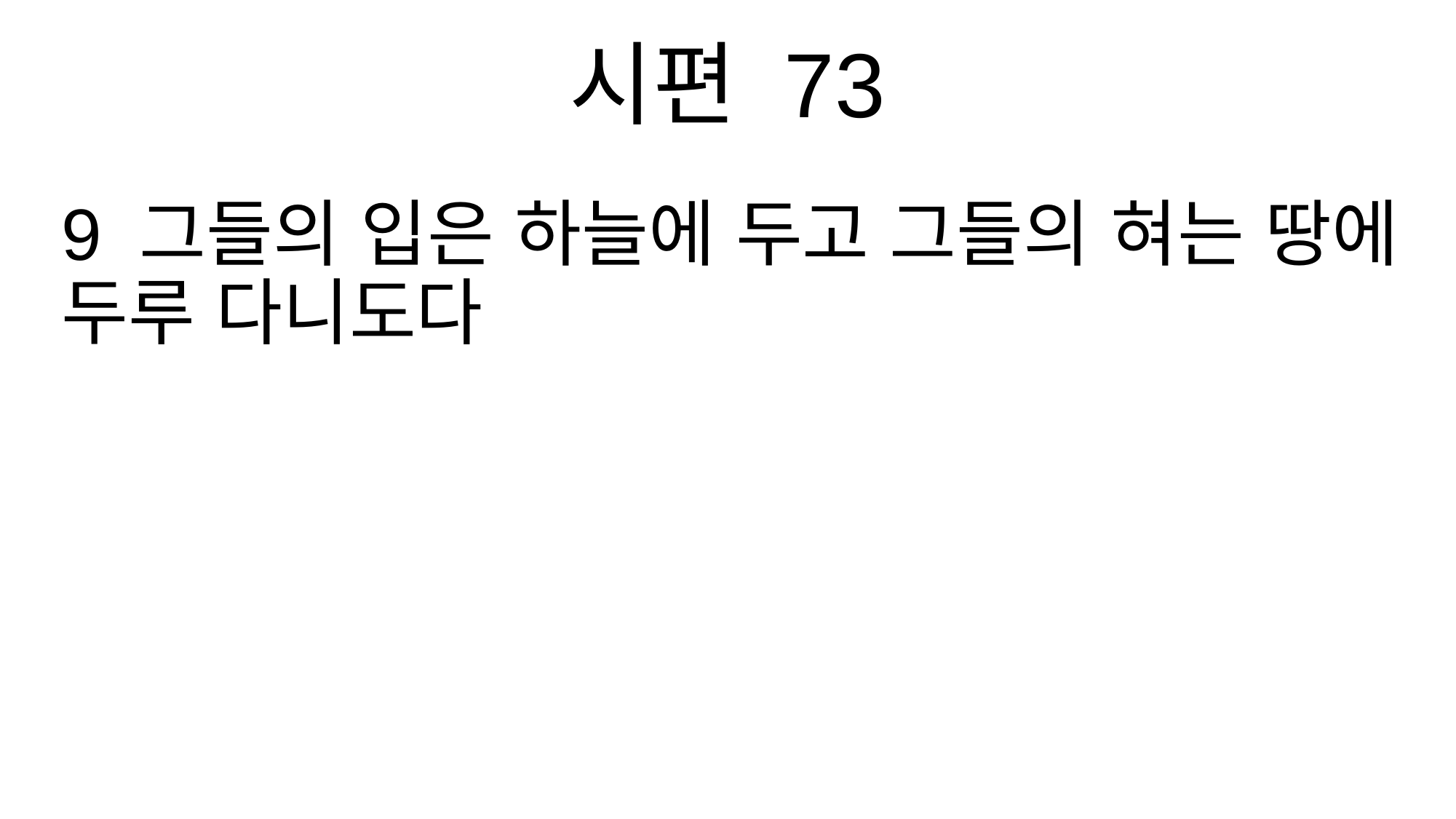

시편 73
9 그들의 입은 하늘에 두고 그들의 혀는 땅에 두루 다니도다